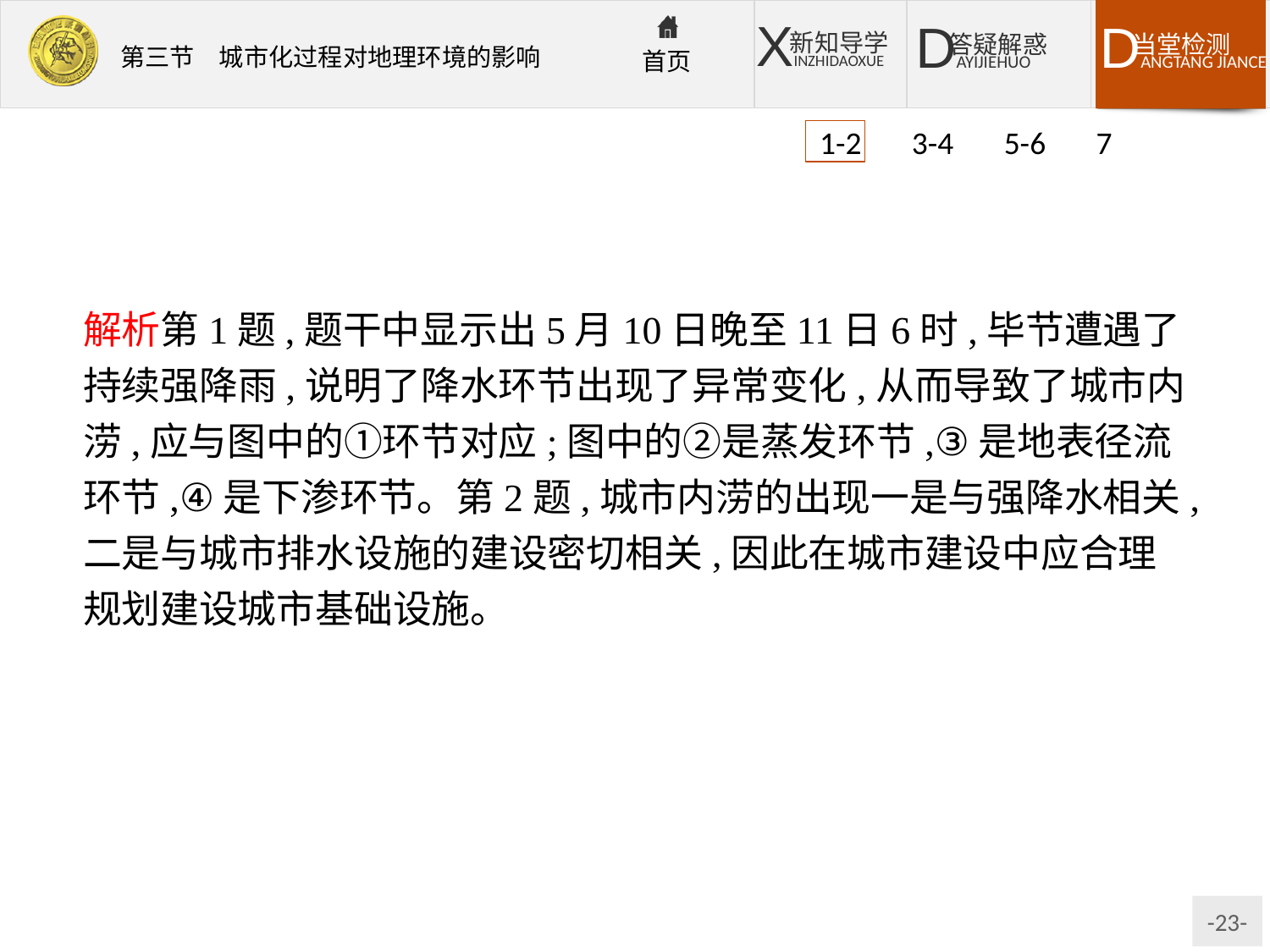

1-2       3-4       5-6       7

解析第1题,题干中显示出5月10日晚至11日6时,毕节遭遇了持续强降雨,说明了降水环节出现了异常变化,从而导致了城市内涝,应与图中的①环节对应;图中的②是蒸发环节,③是地表径流环节,④是下渗环节。第2题,城市内涝的出现一是与强降水相关,二是与城市排水设施的建设密切相关,因此在城市建设中应合理规划建设城市基础设施。
答案1.A　2.B